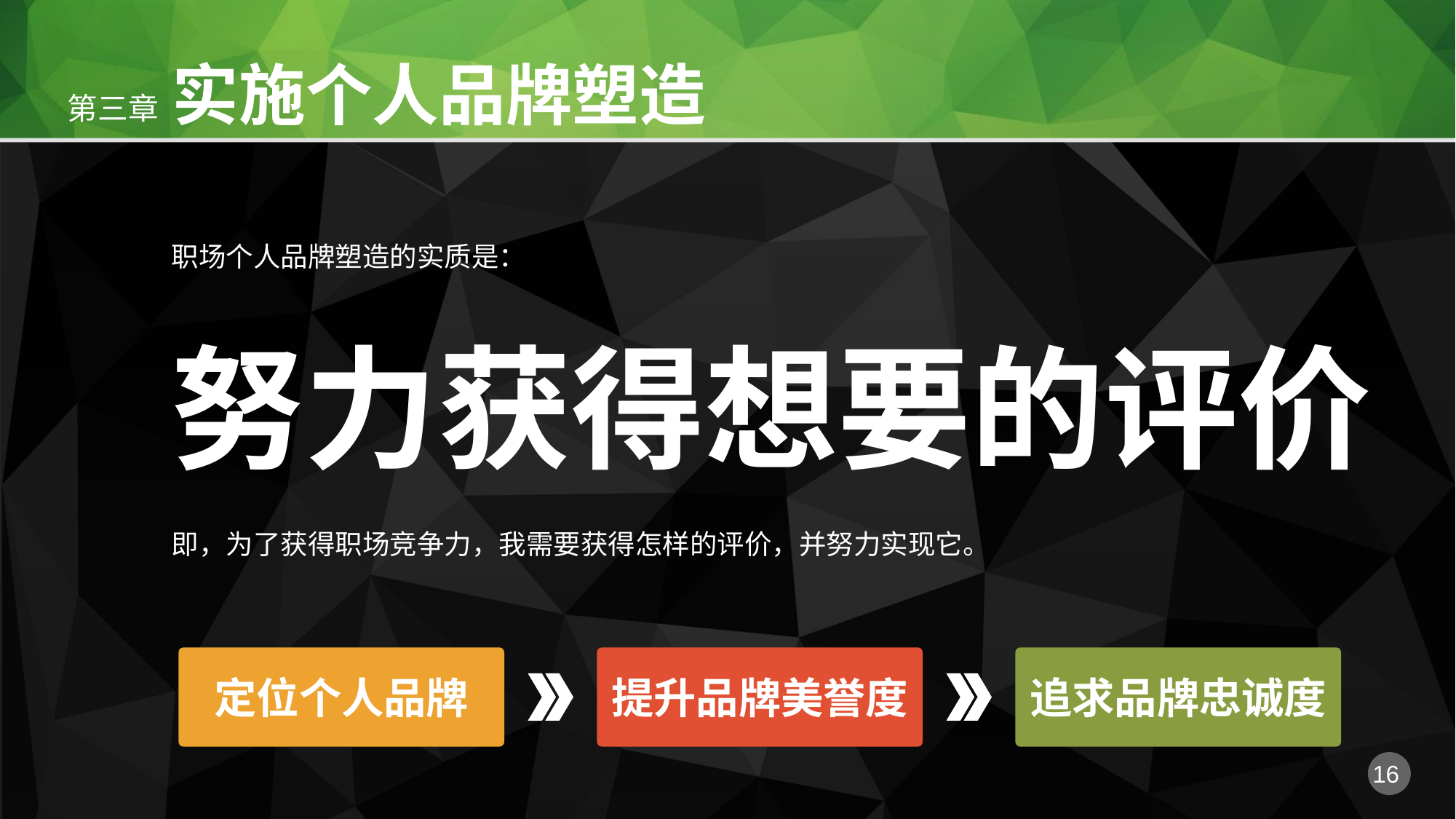

职场个人品牌塑造的实质是：
努力获得想要的评价
即，为了获得职场竞争力，我需要获得怎样的评价，并努力实现它。
定位个人品牌
提升品牌美誉度
追求品牌忠诚度